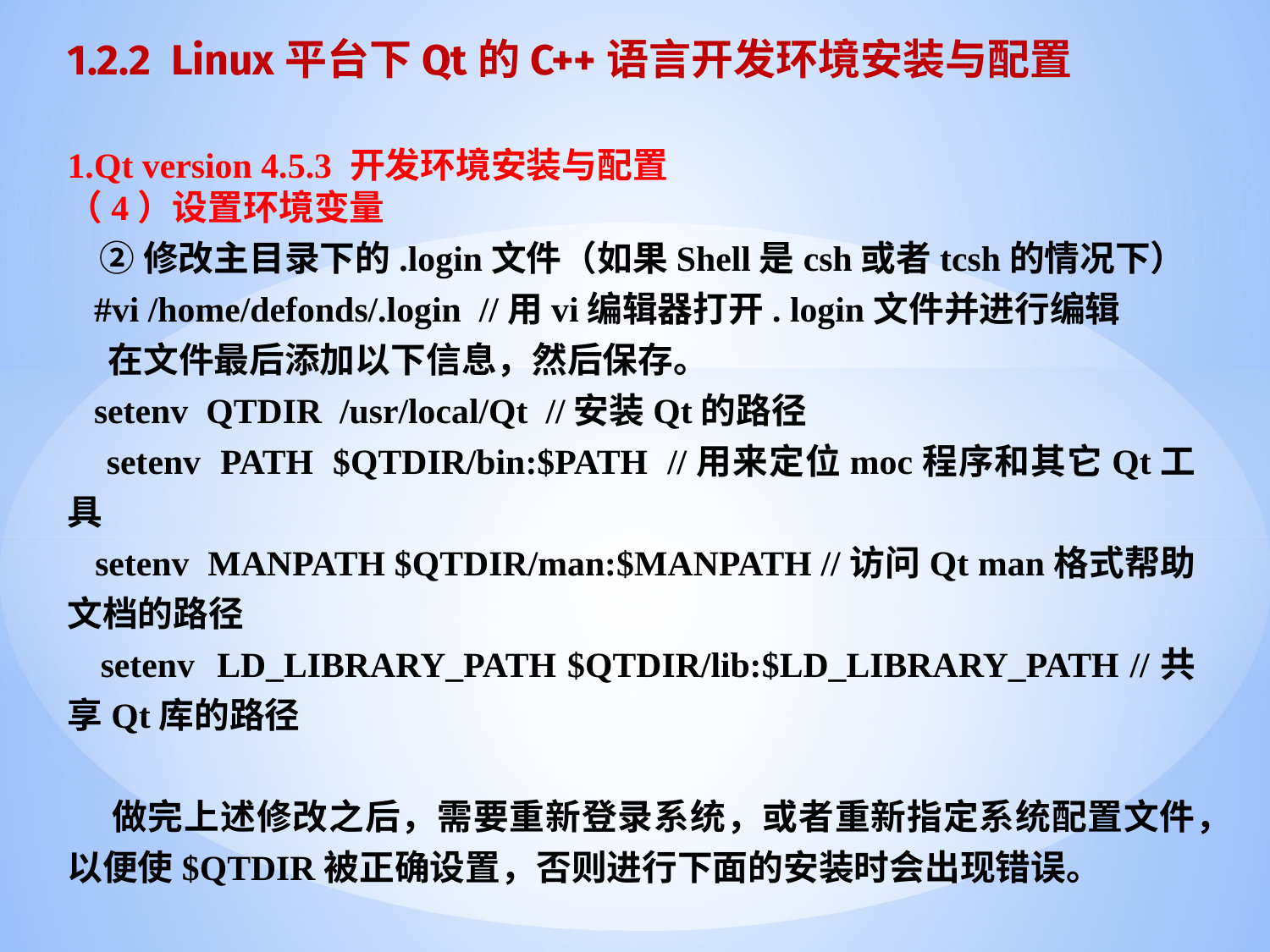

1.2.2  Linux平台下Qt的C++语言开发环境安装与配置
1.Qt version 4.5.3 开发环境安装与配置
（4）设置环境变量
    ②修改主目录下的.login文件（如果Shell是csh或者tcsh的情况下）
   #vi /home/defonds/.login  //用vi编辑器打开. login文件并进行编辑
    在文件最后添加以下信息，然后保存。
   setenv  QTDIR  /usr/local/Qt  //安装Qt的路径
    setenv  PATH  $QTDIR/bin:$PATH  //用来定位moc程序和其它Qt工具
   setenv  MANPATH $QTDIR/man:$MANPATH //访问Qt man格式帮助文档的路径
   setenv  LD_LIBRARY_PATH $QTDIR/lib:$LD_LIBRARY_PATH //共享Qt库的路径

    做完上述修改之后，需要重新登录系统，或者重新指定系统配置文件，以便使$QTDIR被正确设置，否则进行下面的安装时会出现错误。